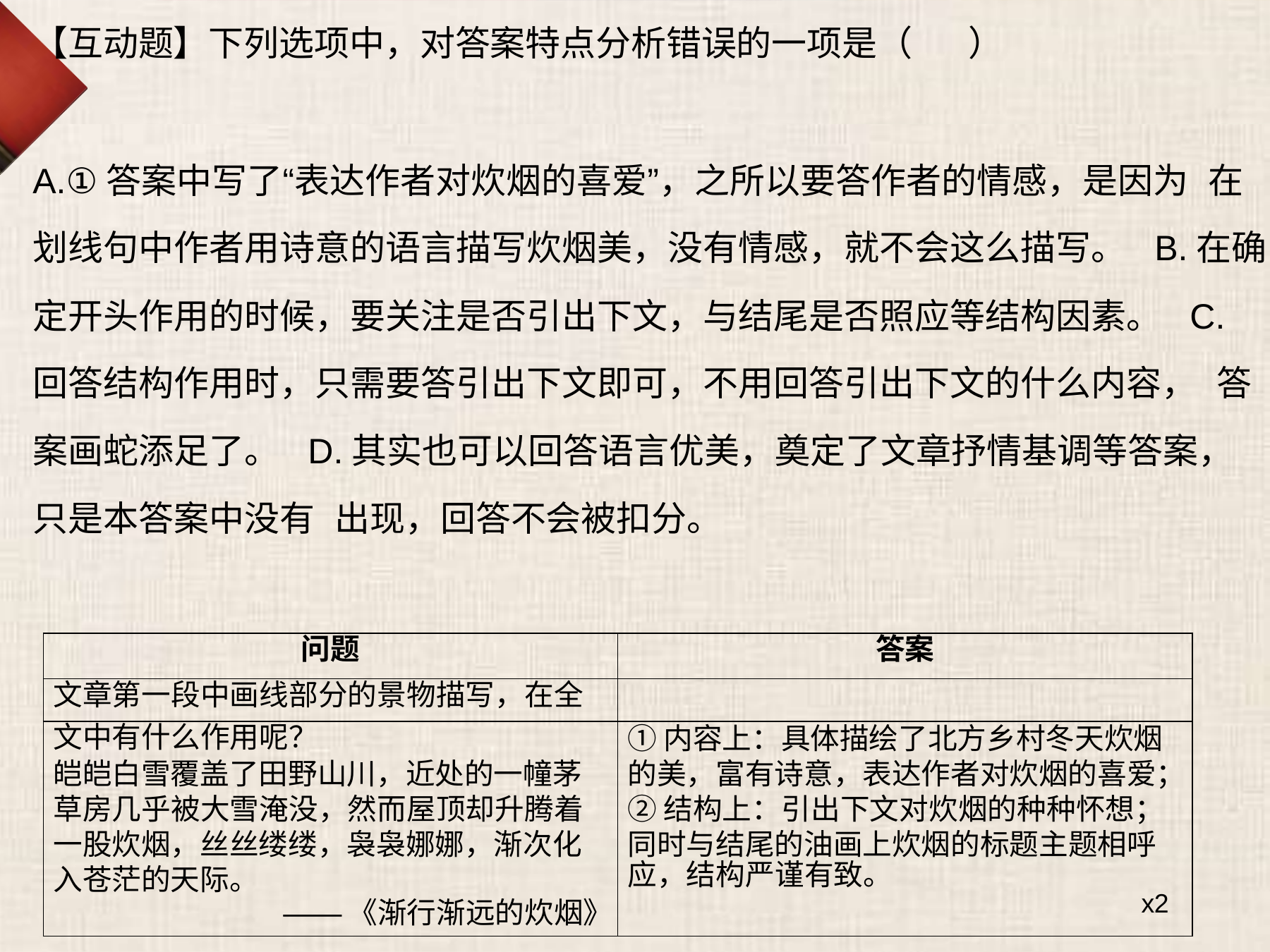

【互动题】下列选项中，对答案特点分析错误的一项是（	）

A.①答案中写了“表达作者对炊烟的喜爱”，之所以要答作者的情感，是因为  在划线句中作者用诗意的语言描写炊烟美，没有情感，就不会这么描写。  B.在确定开头作用的时候，要关注是否引出下文，与结尾是否照应等结构因素。  C.回答结构作用时，只需要答引出下文即可，不用回答引出下文的什么内容，  答案画蛇添足了。  D.其实也可以回答语言优美，奠定了文章抒情基调等答案，只是本答案中没有  出现，回答不会被扣分。

| 问题 | 答案 |
| --- | --- |
| 文章第一段中画线部分的景物描写，在全 |  |
| 文中有什么作用呢？ | ①内容上：具体描绘了北方乡村冬天炊烟 |
| 皑皑白雪覆盖了田野山川，近处的一幢茅 | 的美，富有诗意，表达作者对炊烟的喜爱； |
| 草房几乎被大雪淹没，然而屋顶却升腾着 | ②结构上：引出下文对炊烟的种种怀想； |
| 一股炊烟，丝丝缕缕，袅袅娜娜，渐次化 | 同时与结尾的油画上炊烟的标题主题相呼 |
| 入苍茫的天际。 ——《渐行渐远的炊烟》 | 应，结构严谨有致。 x2 |